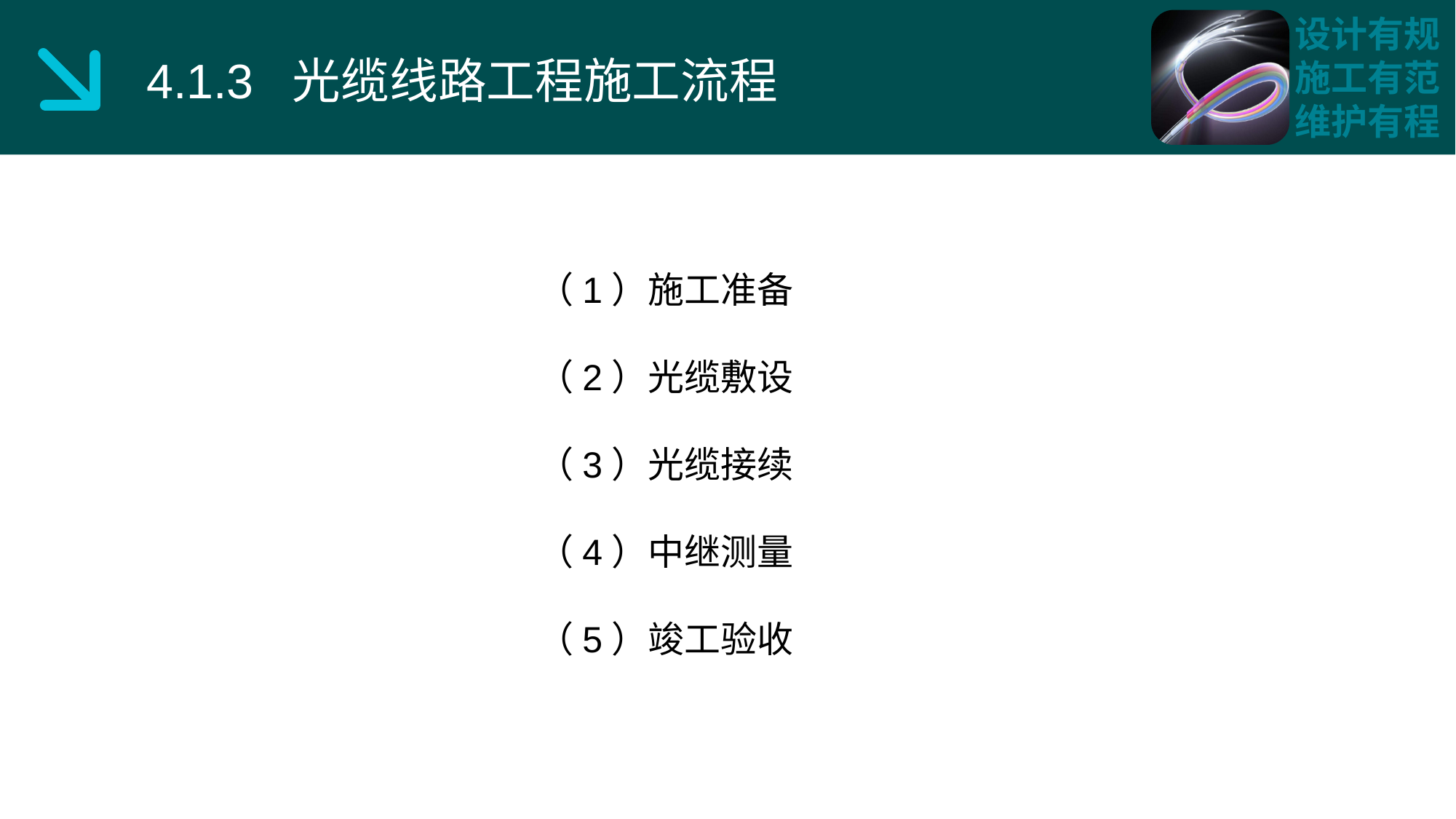

4.1.3  光缆线路工程施工流程

（1）施工准备

（2）光缆敷设

（3）光缆接续

（4）中继测量

（5）竣工验收